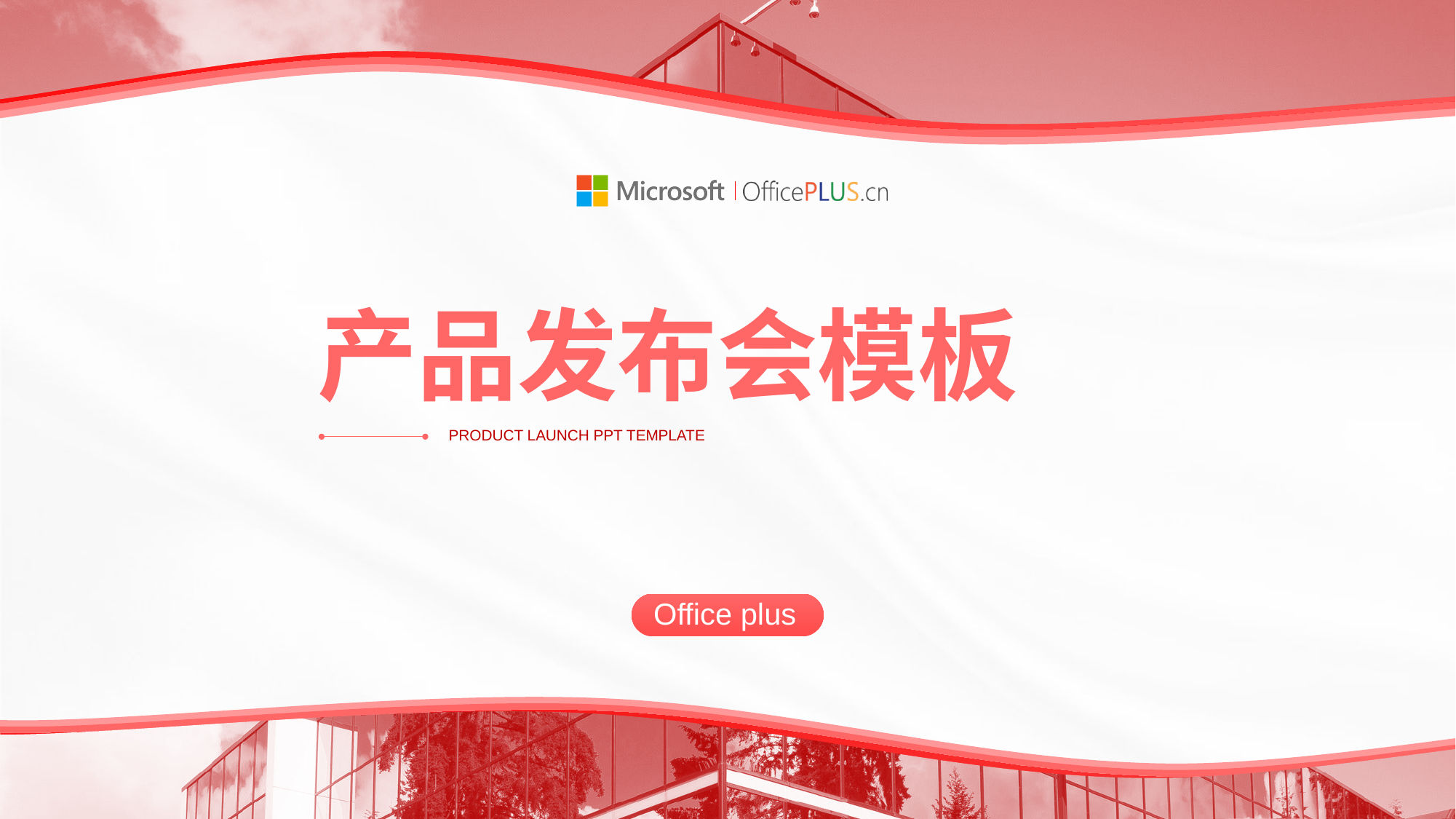

产品发布会模板

PRODUCT LAUNCH PPT TEMPLATE

Office plus